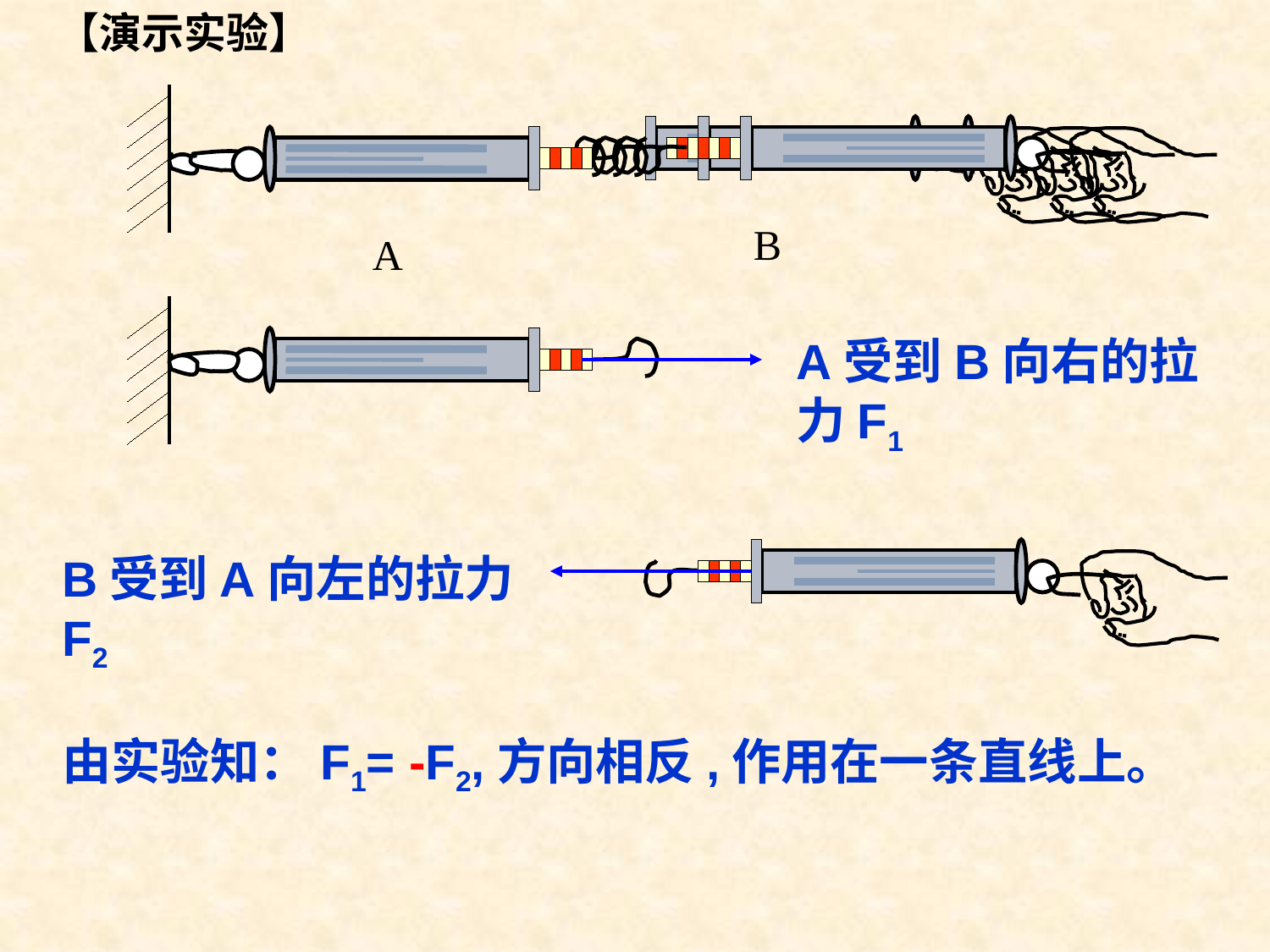

【演示实验】

B
A

A受到B向右的拉力F1

B受到A向左的拉力F2
由实验知：F1= -F2,方向相反,作用在一条直线上。